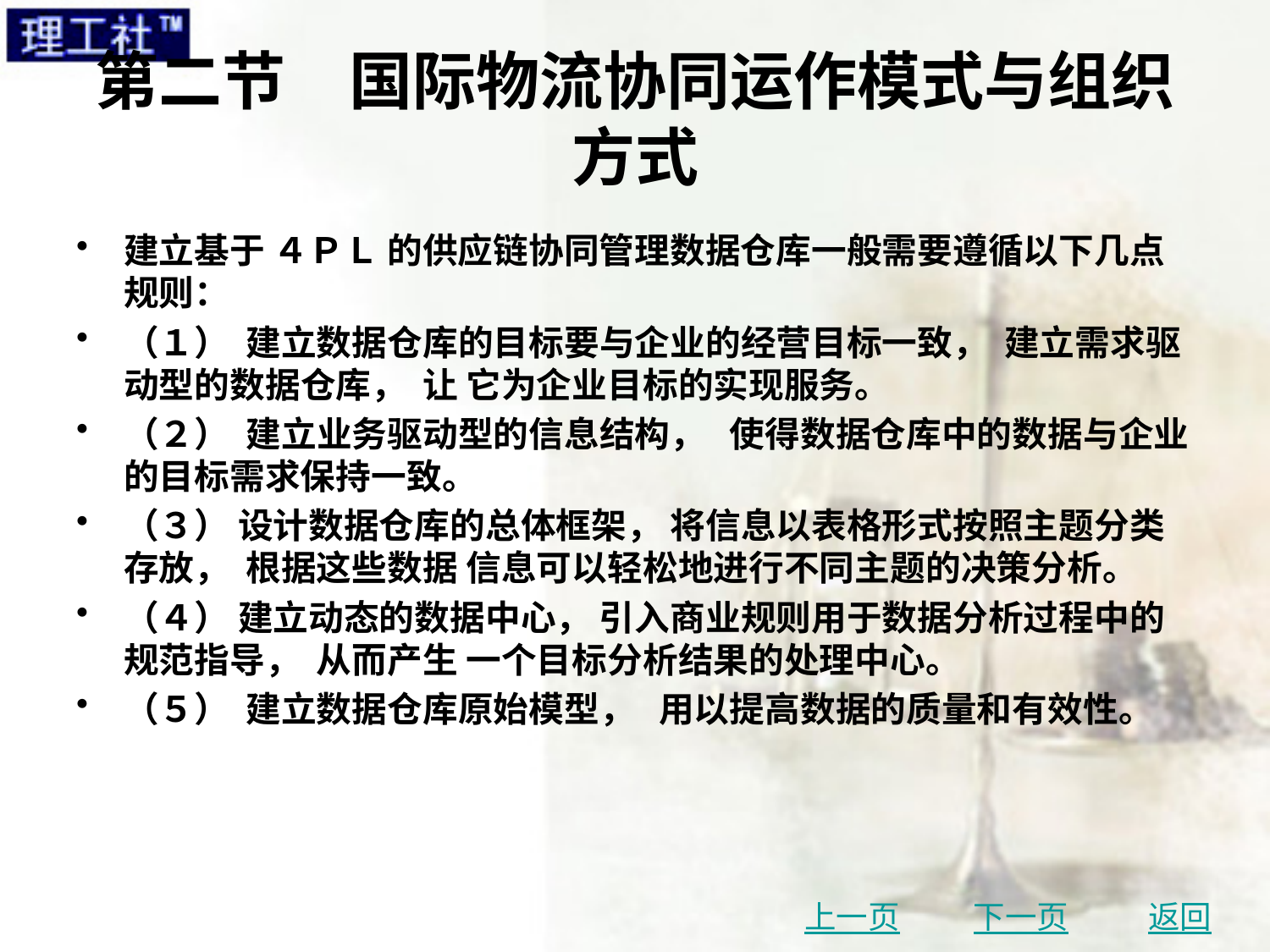

# 第二节　国际物流协同运作模式与组织方式
建立基于 ４ＰＬ 的供应链协同管理数据仓库一般需要遵循以下几点规则：
（１）  建立数据仓库的目标要与企业的经营目标一致，  建立需求驱动型的数据仓库，  让 它为企业目标的实现服务。
（２）  建立业务驱动型的信息结构，   使得数据仓库中的数据与企业的目标需求保持一致。
（３） 设计数据仓库的总体框架， 将信息以表格形式按照主题分类存放，  根据这些数据 信息可以轻松地进行不同主题的决策分析。
（４） 建立动态的数据中心， 引入商业规则用于数据分析过程中的规范指导，  从而产生 一个目标分析结果的处理中心。
（５）  建立数据仓库原始模型，   用以提高数据的质量和有效性。

上一页
下一页
返回